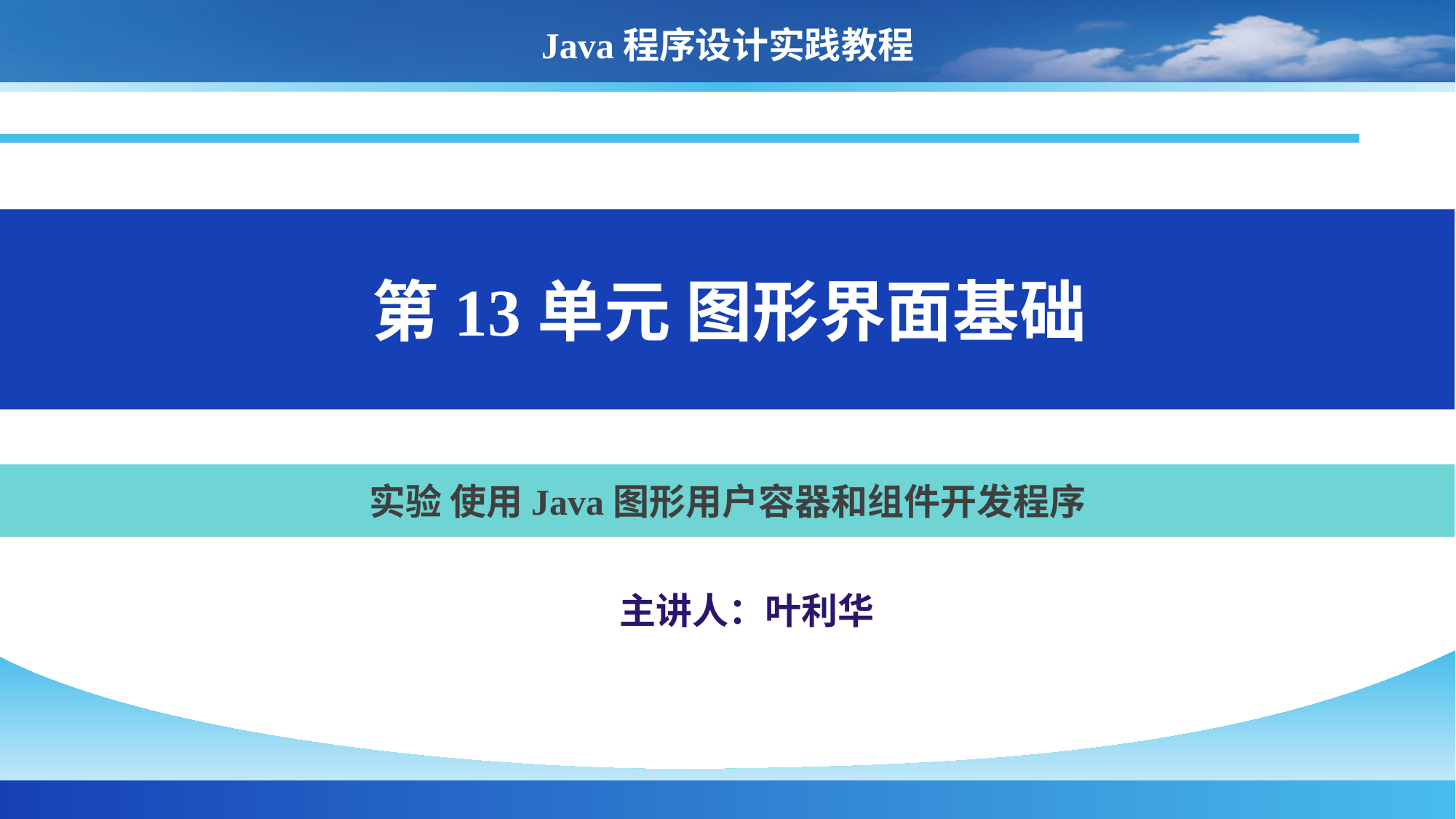

Java程序设计实践教程

第13单元 图形界面基础
实验 使用Java图形用户容器和组件开发程序
主讲人：叶利华